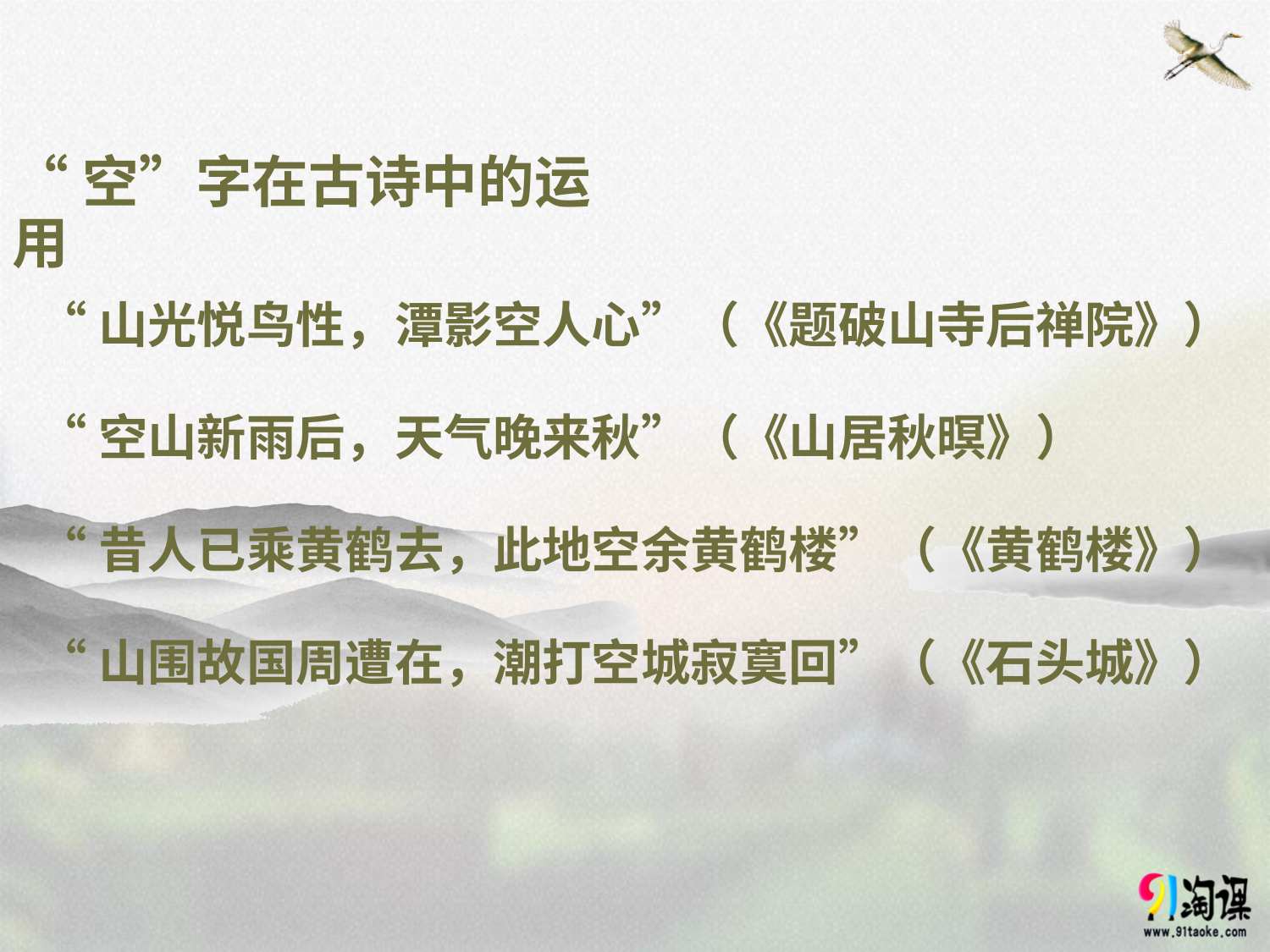

# “空”字在古诗中的运用
“山光悦鸟性，潭影空人心”（《题破山寺后禅院》）
“空山新雨后，天气晚来秋”（《山居秋暝》）
“昔人已乘黄鹤去，此地空余黄鹤楼”（《黄鹤楼》）
“山围故国周遭在，潮打空城寂寞回”（《石头城》）